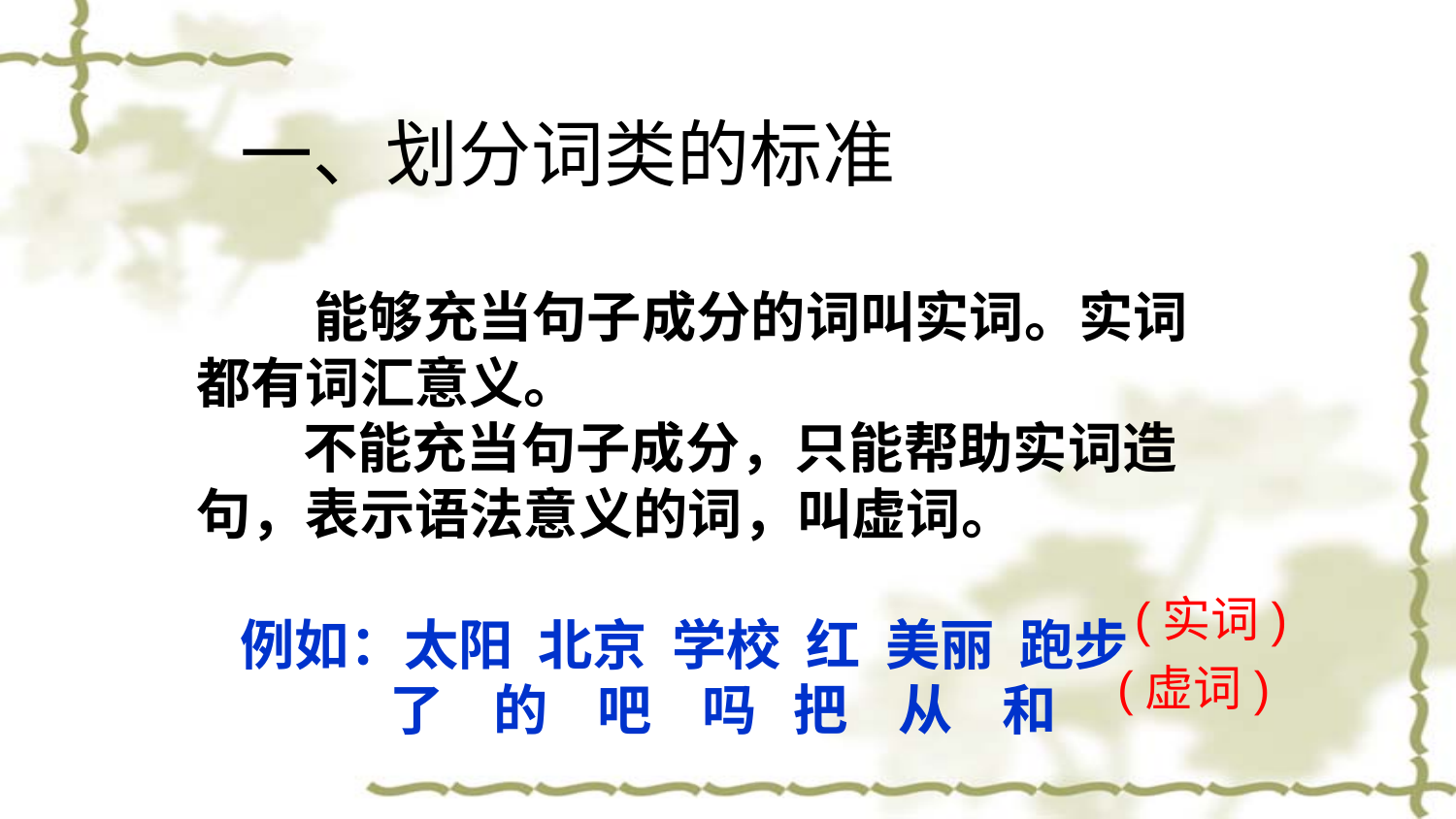

一、划分词类的标准

     能够充当句子成分的词叫实词。实词都有词汇意义。
    不能充当句子成分，只能帮助实词造句，表示语法意义的词，叫虚词。

例如：太阳  北京  学校  红  美丽  跑步
           了    的    吧    吗   把    从    和
(实词)
(虚词)